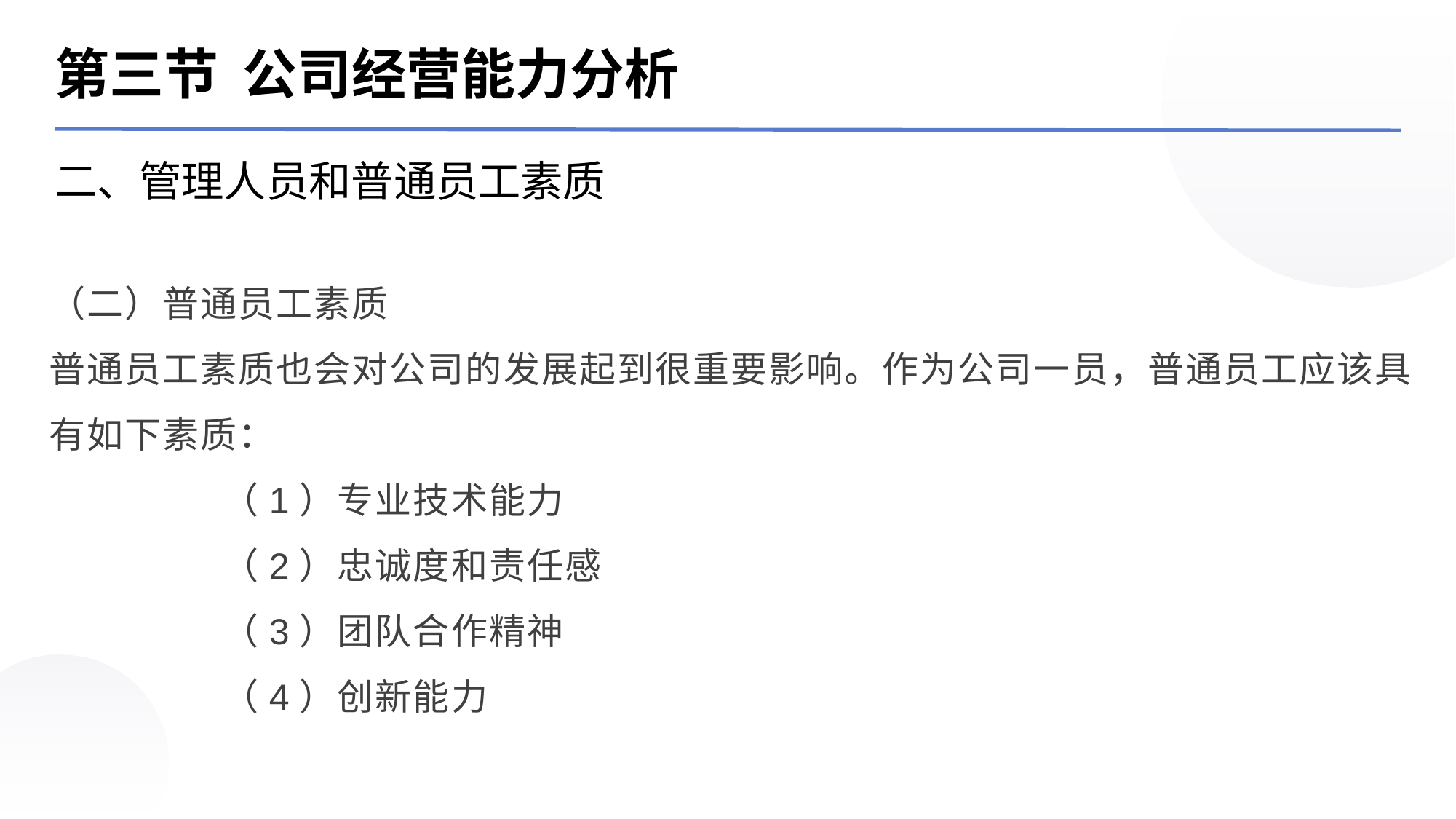

第三节  公司经营能力分析
二、管理人员和普通员工素质
（二）普通员工素质
普通员工素质也会对公司的发展起到很重要影响。作为公司一员，普通员工应该具有如下素质：
                 （1）专业技术能力
                 （2）忠诚度和责任感
                 （3）团队合作精神
                 （4）创新能力

51